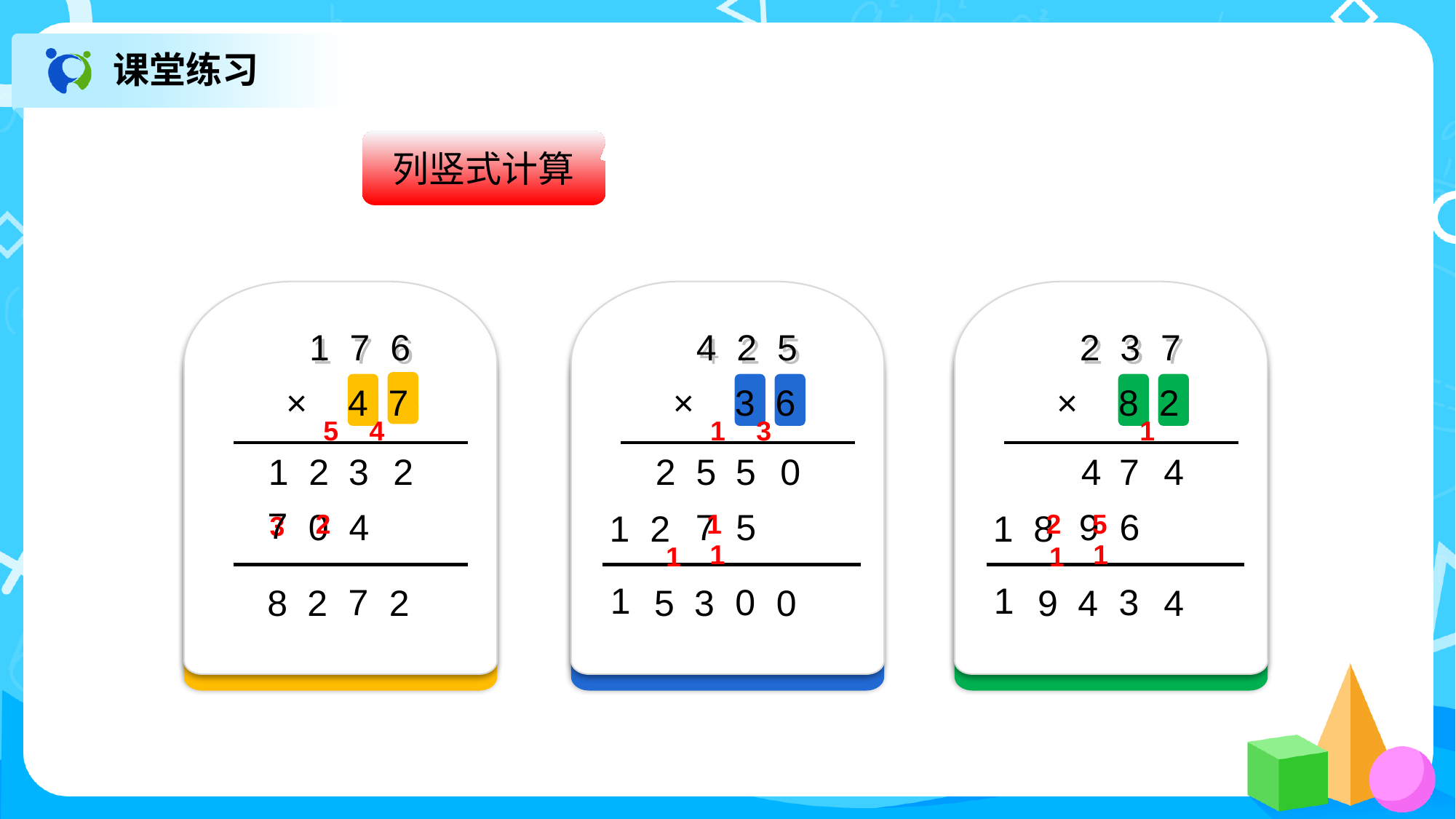

课堂练习

列竖式计算

1  7  6
4  2  5
2  3  7

×    4  7

×    3  6

×    8  2

5
4
1
3
1
1  2
3
2
2  5
5
0
4
7
4
7
0
4
7
5
9
6
1  2
1  8
2
1
2
5
3
1
1
1
1
1
1
7
0
3
8
2
2
5
3
0
9
4
4